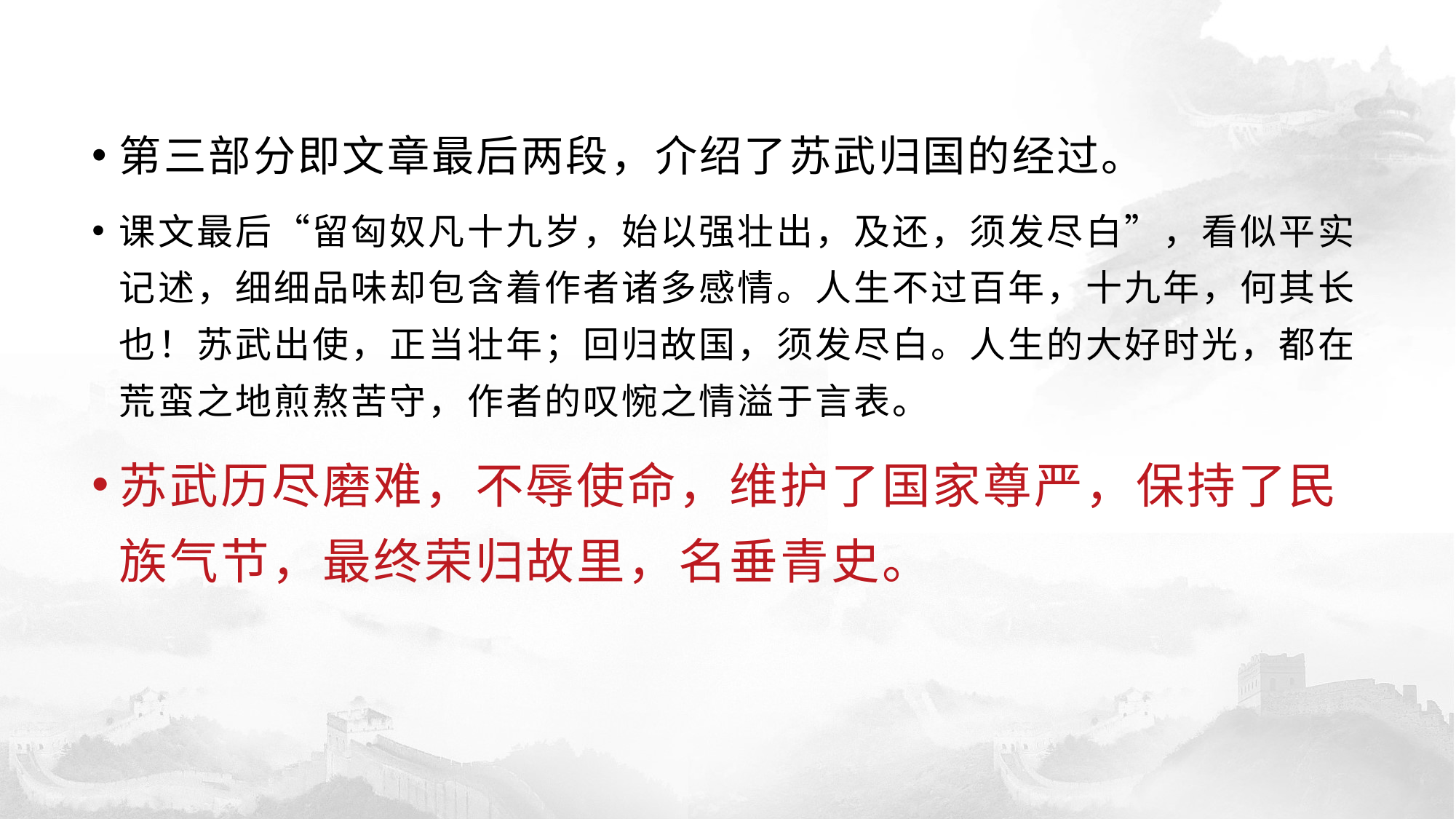

第三部分即文章最后两段，介绍了苏武归国的经过。
课文最后“留匈奴凡十九岁，始以强壮出，及还，须发尽白”，看似平实记述，细细品味却包含着作者诸多感情。人生不过百年，十九年，何其长也！苏武出使，正当壮年；回归故国，须发尽白。人生的大好时光，都在荒蛮之地煎熬苦守，作者的叹惋之情溢于言表。
苏武历尽磨难，不辱使命，维护了国家尊严，保持了民族气节，最终荣归故里，名垂青史。